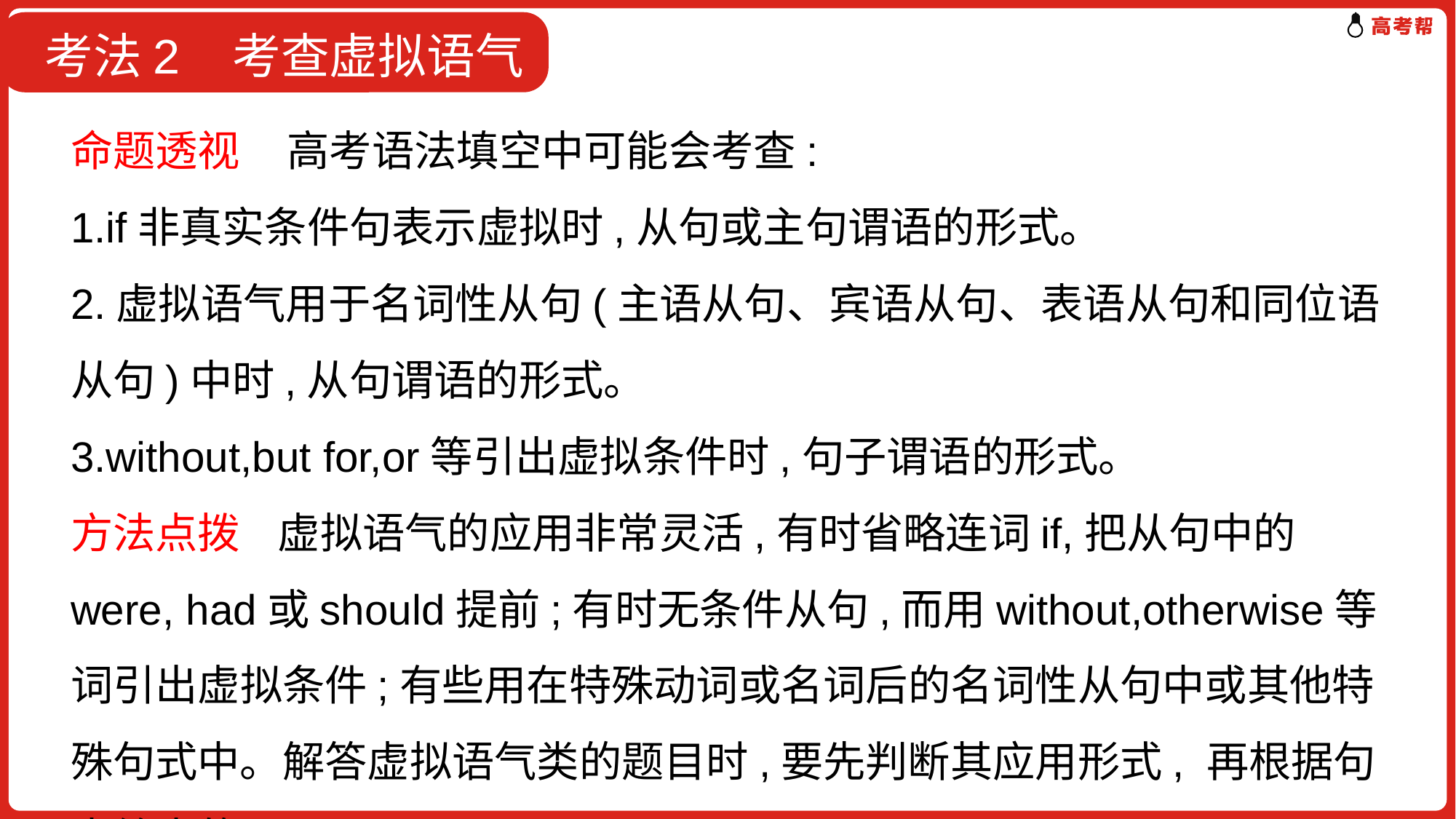

考法2   考查虚拟语气
命题透视     高考语法填空中可能会考查:
1.if非真实条件句表示虚拟时,从句或主句谓语的形式。
2.虚拟语气用于名词性从句(主语从句、宾语从句、表语从句和同位语从句)中时,从句谓语的形式。
3.without,but for,or等引出虚拟条件时,句子谓语的形式。
方法点拨    虚拟语气的应用非常灵活,有时省略连词if,把从句中的were, had或should提前;有时无条件从句,而用without,otherwise等词引出虚拟条件;有些用在特殊动词或名词后的名词性从句中或其他特殊句式中。解答虚拟语气类的题目时,要先判断其应用形式, 再根据句中给出的